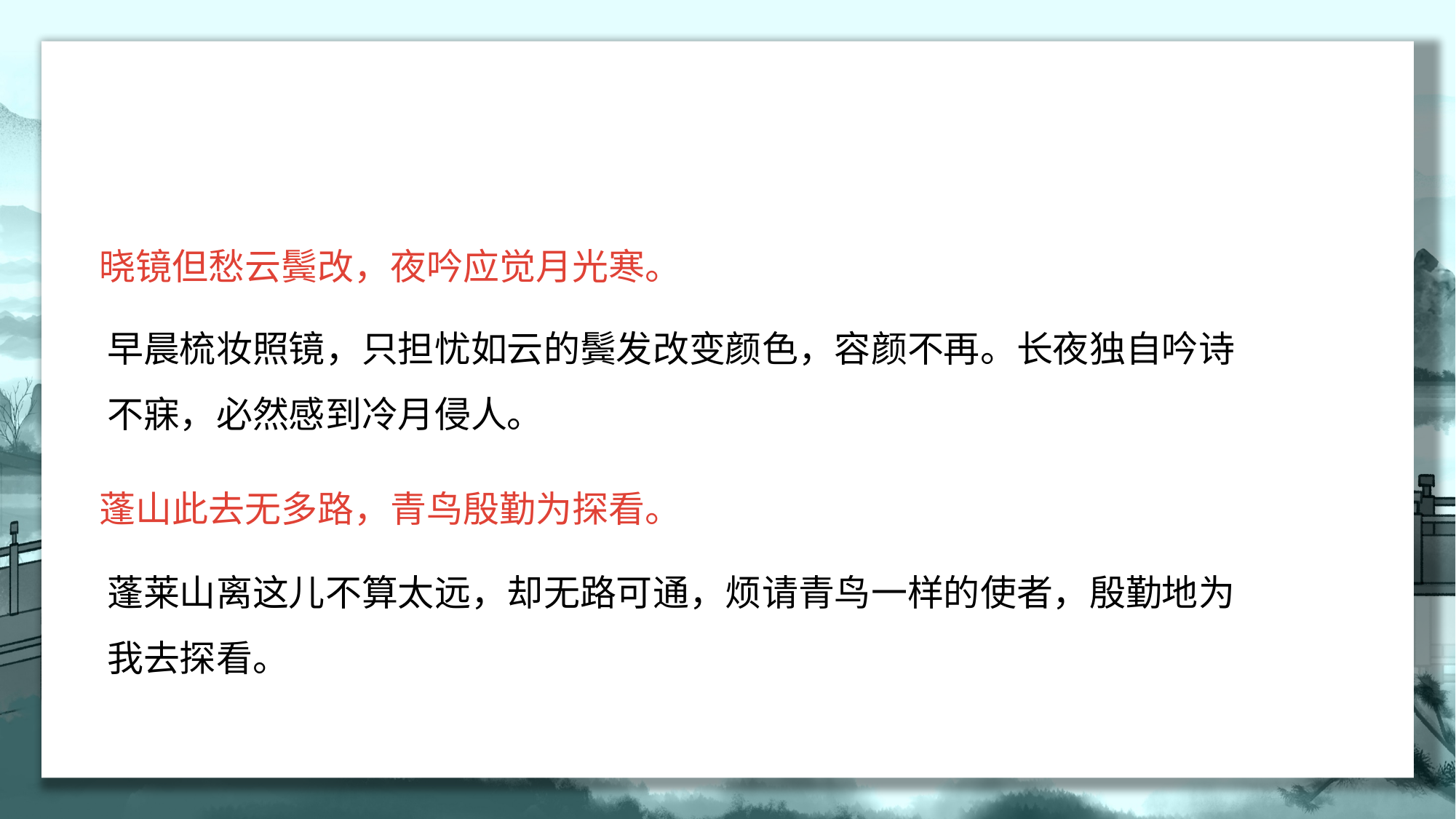

晓镜但愁云鬓改，夜吟应觉月光寒。
早晨梳妆照镜，只担忧如云的鬓发改变颜色，容颜不再。长夜独自吟诗不寐，必然感到冷月侵人。
蓬山此去无多路，青鸟殷勤为探看。
蓬莱山离这儿不算太远，却无路可通，烦请青鸟一样的使者，殷勤地为我去探看。